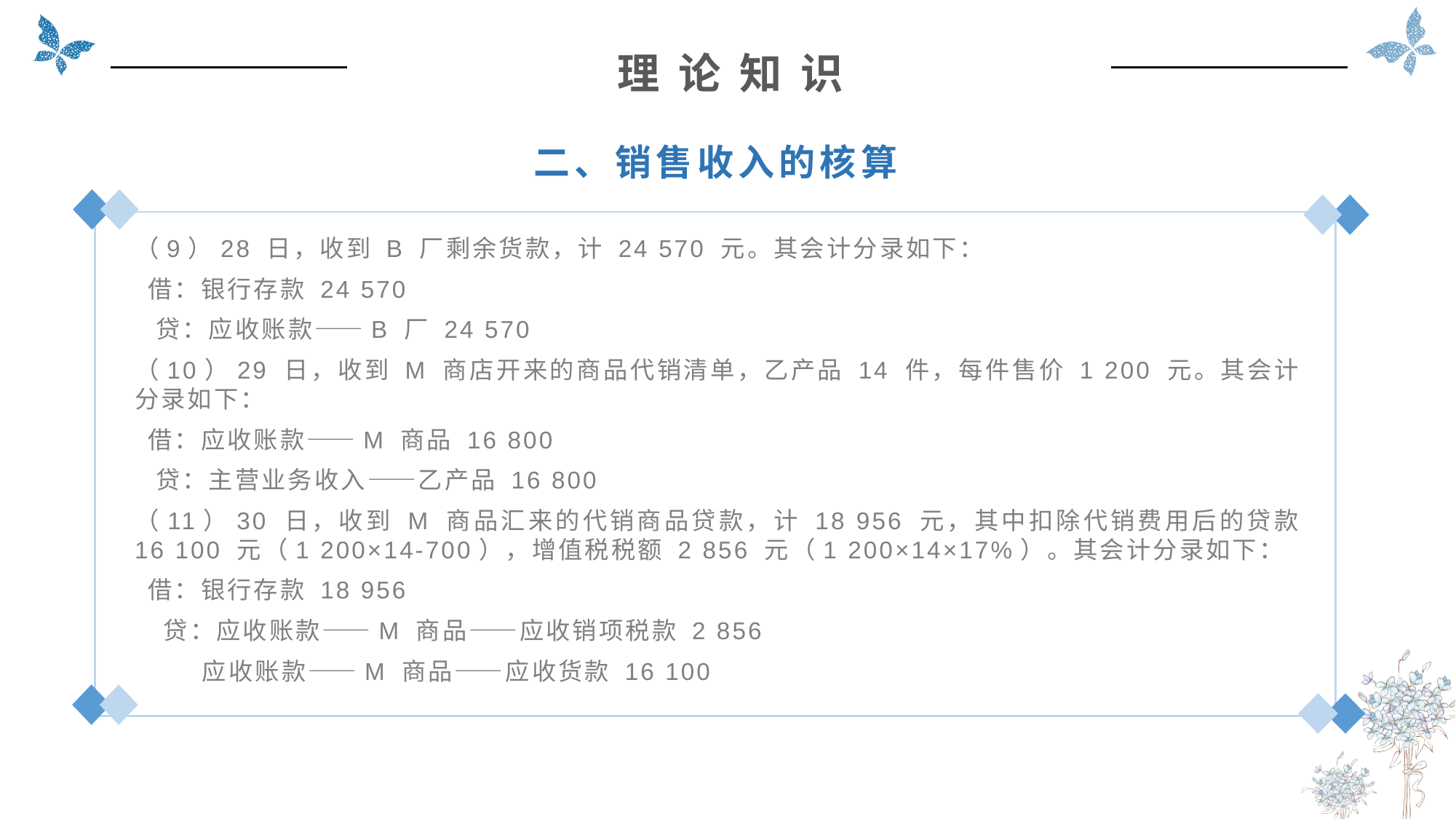

理 论 知 识
二、销售收入的核算

（9）28 日，收到 B 厂剩余货款，计 24 570 元。其会计分录如下：
 借：银行存款 24 570
  贷：应收账款——B 厂 24 570
（10）29 日，收到 M 商店开来的商品代销清单，乙产品 14 件，每件售价 1 200 元。其会计分录如下：
 借：应收账款——M 商品 16 800
  贷：主营业务收入——乙产品 16 800
（11）30 日，收到 M 商品汇来的代销商品贷款，计 18 956 元，其中扣除代销费用后的贷款 16 100 元（1 200×14-700），增值税税额 2 856 元（1 200×14×17%）。其会计分录如下：
 借：银行存款 18 956
   贷：应收账款——M 商品——应收销项税款 2 856
        应收账款——M 商品——应收货款 16 100